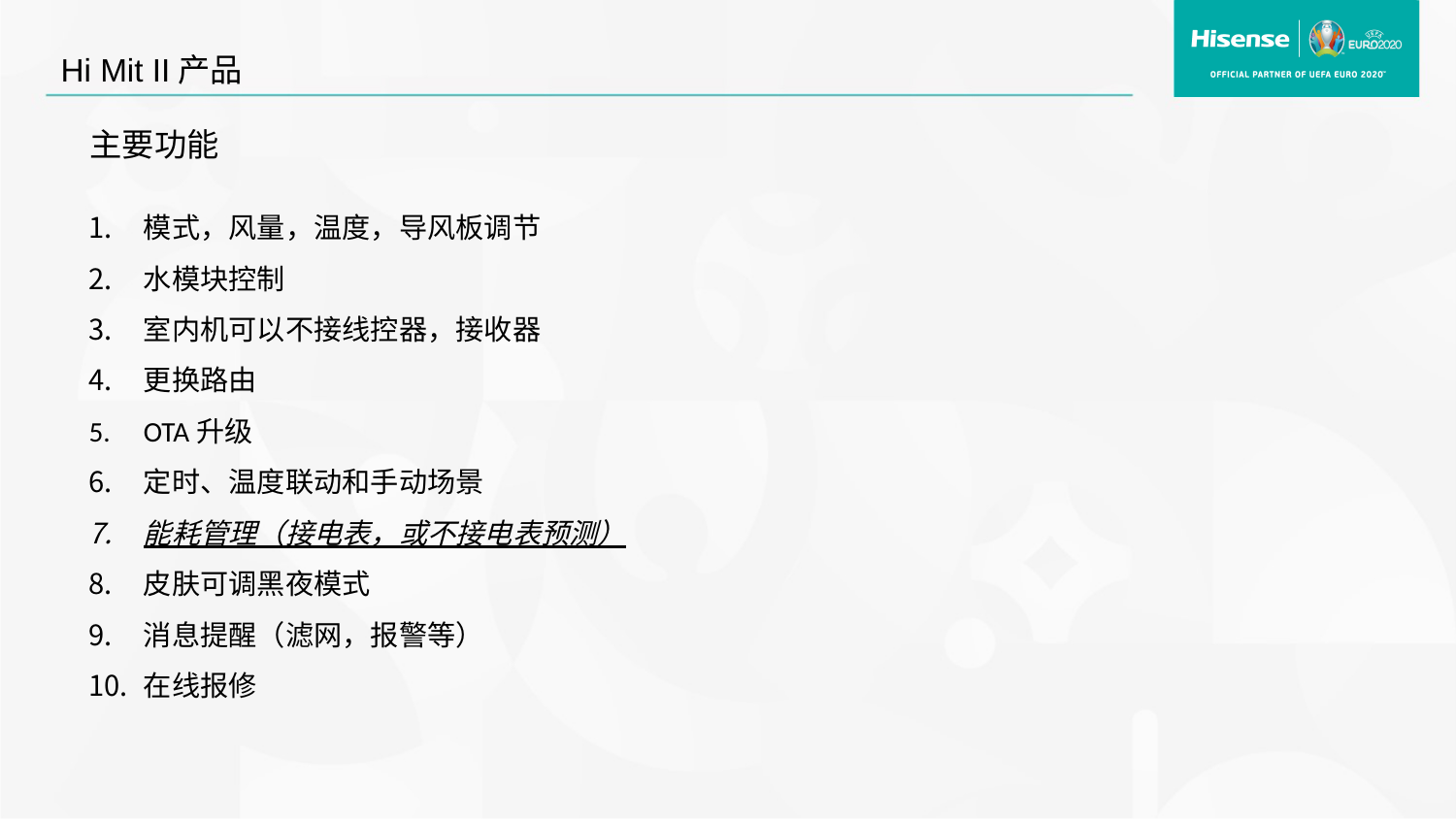

Hi Mit II产品
主要功能
模式，风量，温度，导风板调节
水模块控制
室内机可以不接线控器，接收器
更换路由
OTA升级
定时、温度联动和手动场景
能耗管理（接电表，或不接电表预测）
皮肤可调黑夜模式
消息提醒（滤网，报警等）
在线报修